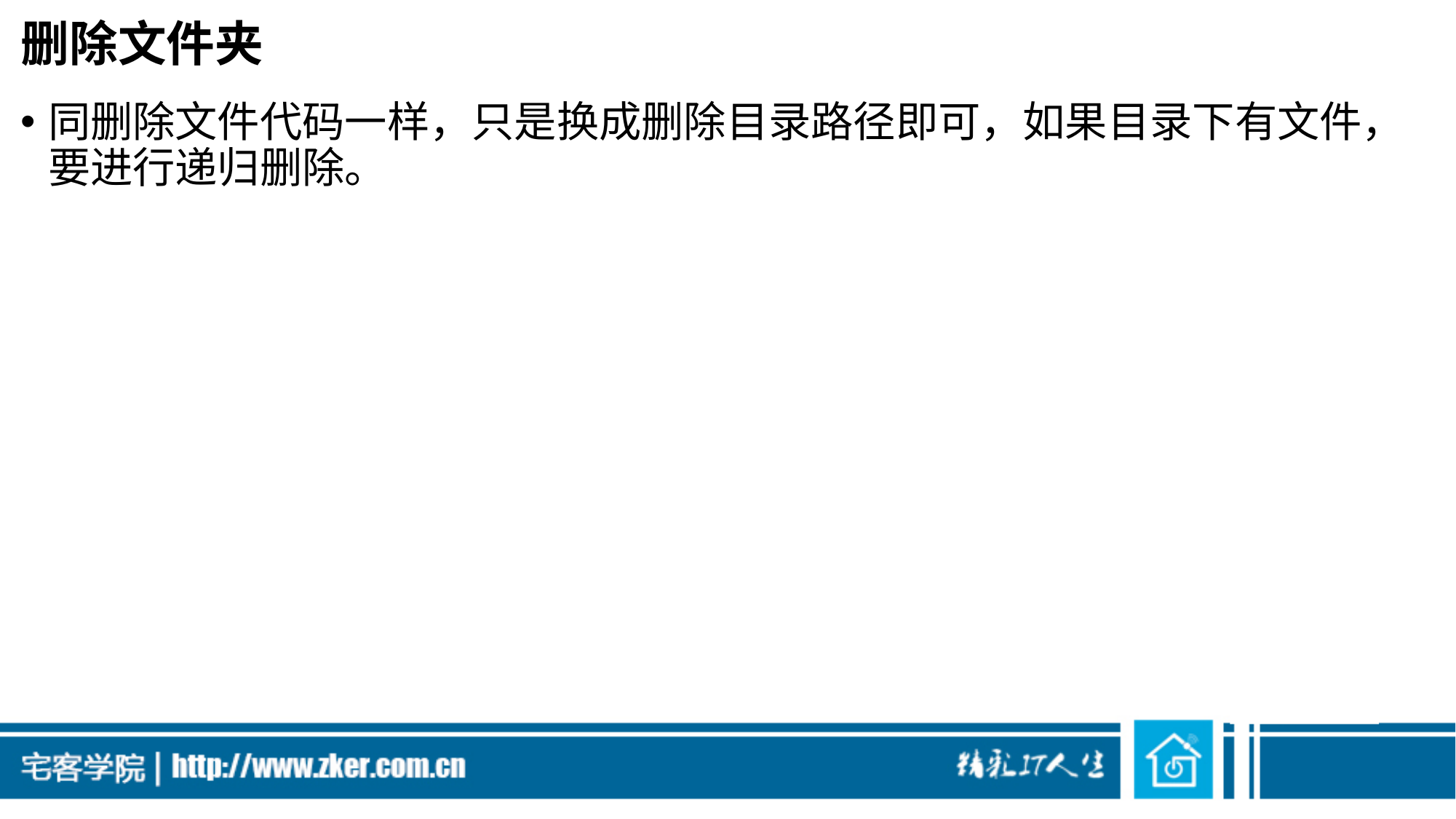

# 删除文件夹
同删除文件代码一样，只是换成删除目录路径即可，如果目录下有文件，要进行递归删除。